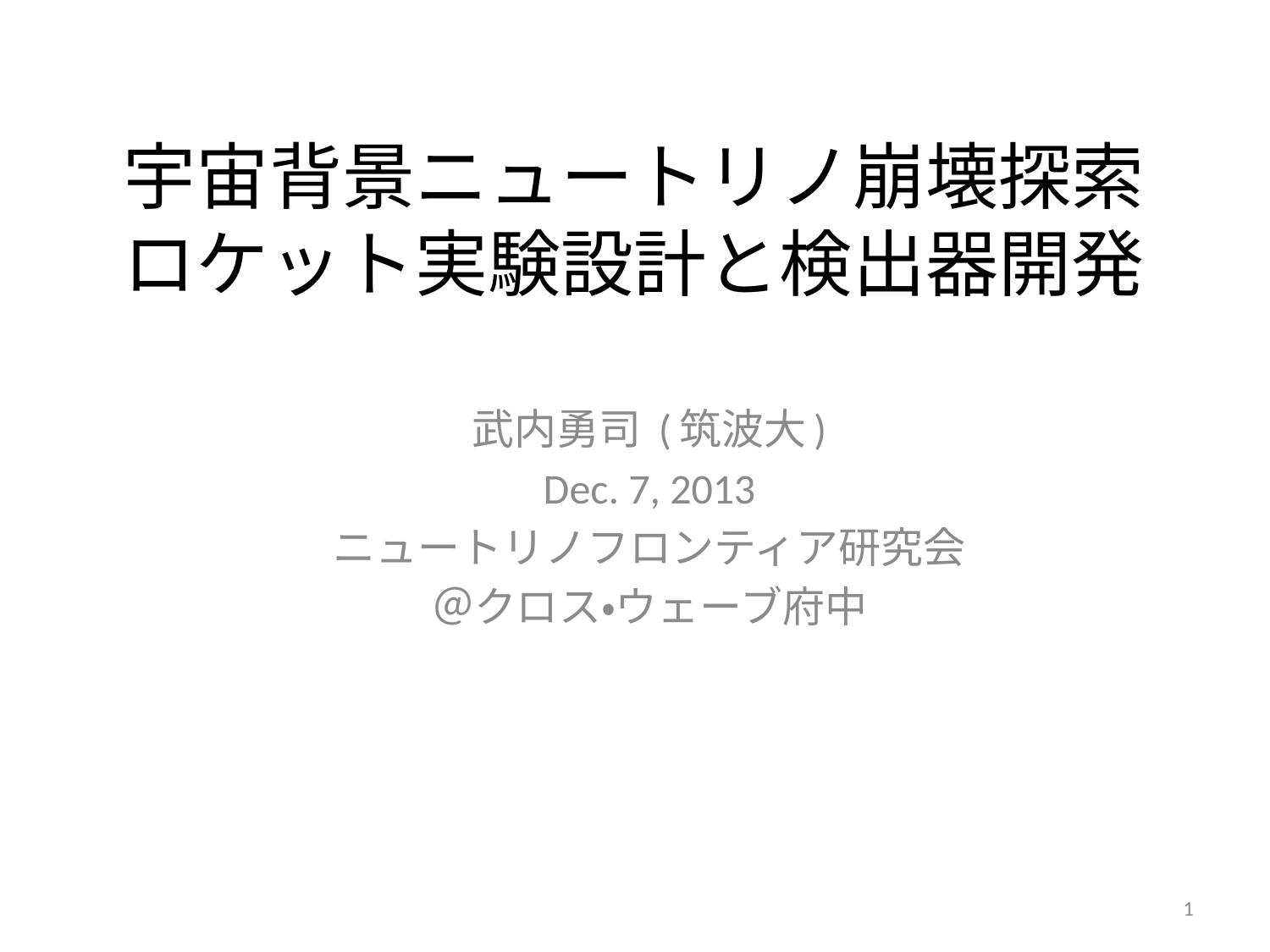

# 宇宙背景ニュートリノ崩壊探索ロケット実験設計と検出器開発
武内勇司 (筑波大)
Dec. 7, 2013
ニュートリノフロンティア研究会
＠クロス・ウェーブ府中
1